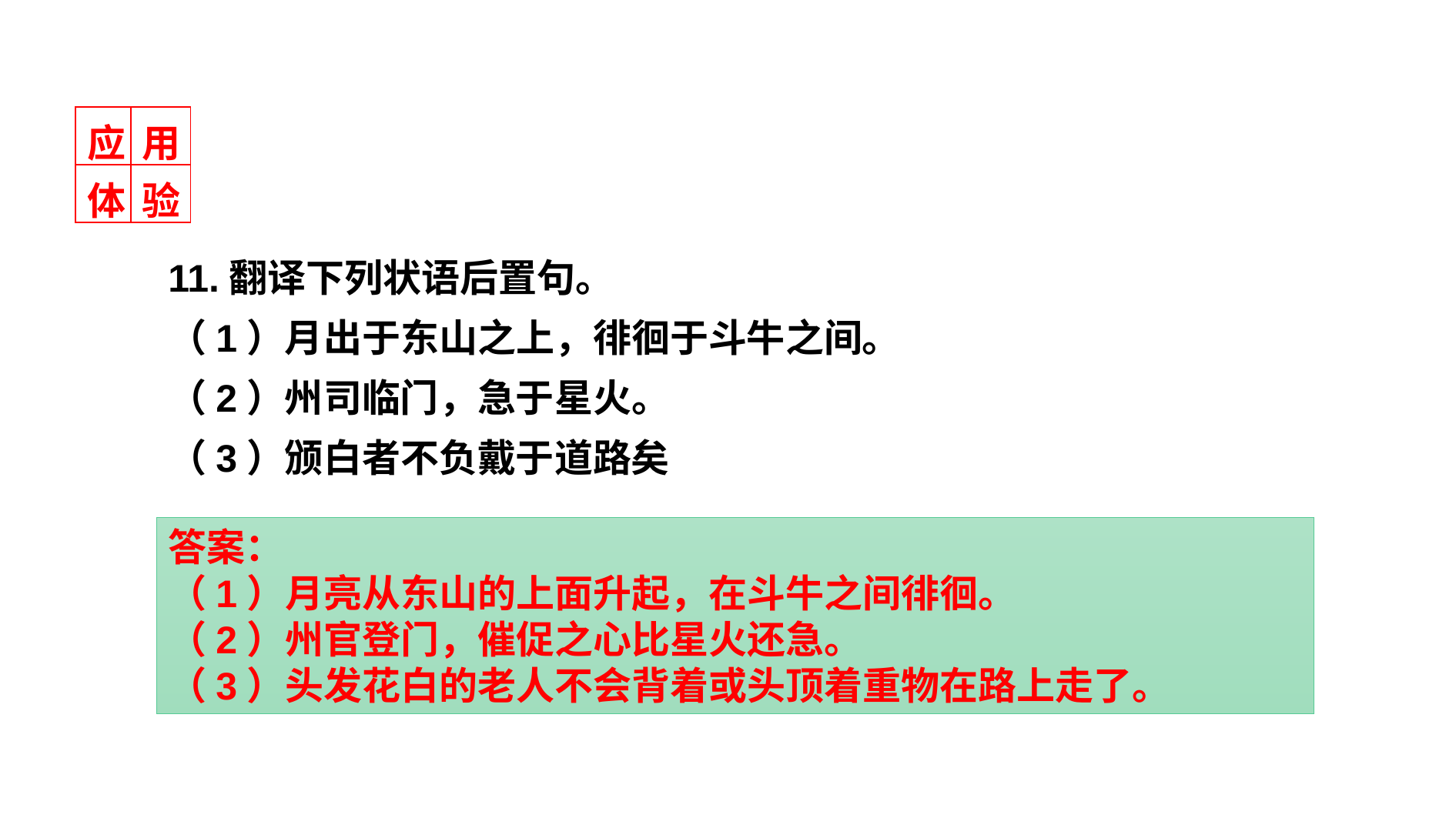

| 应 | 用 |
| --- | --- |
| 体 | 验 |

11.翻译下列状语后置句。
（1）月出于东山之上，徘徊于斗牛之间。
（2）州司临门，急于星火。
（3）颁白者不负戴于道路矣
答案：
（1）月亮从东山的上面升起，在斗牛之间徘徊。
（2）州官登门，催促之心比星火还急。
（3）头发花白的老人不会背着或头顶着重物在路上走了。